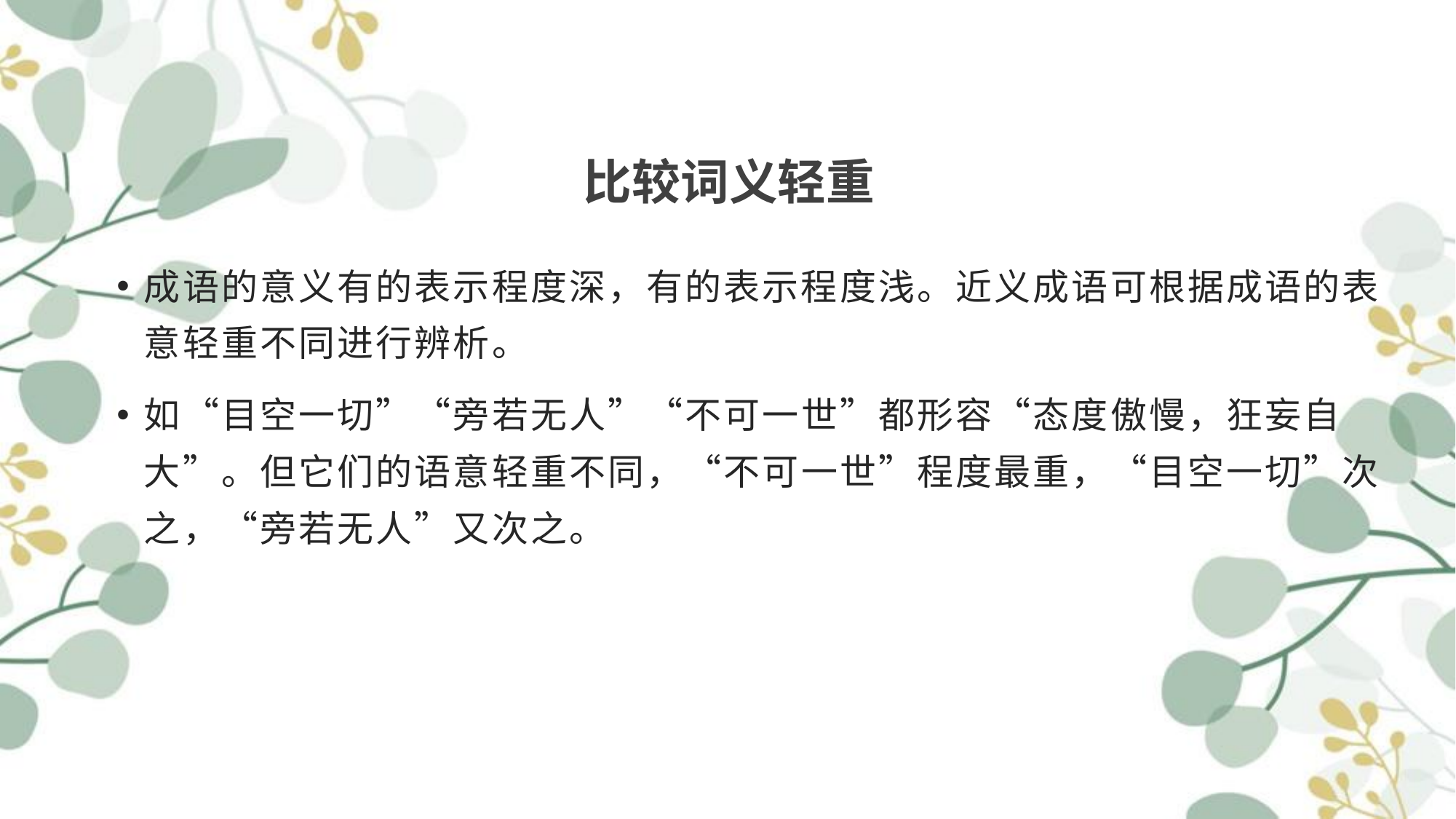

# 比较词义轻重
成语的意义有的表示程度深，有的表示程度浅。近义成语可根据成语的表意轻重不同进行辨析。
如“目空一切”“旁若无人”“不可一世”都形容“态度傲慢，狂妄自大”。但它们的语意轻重不同，“不可一世”程度最重，“目空一切”次之，“旁若无人”又次之。